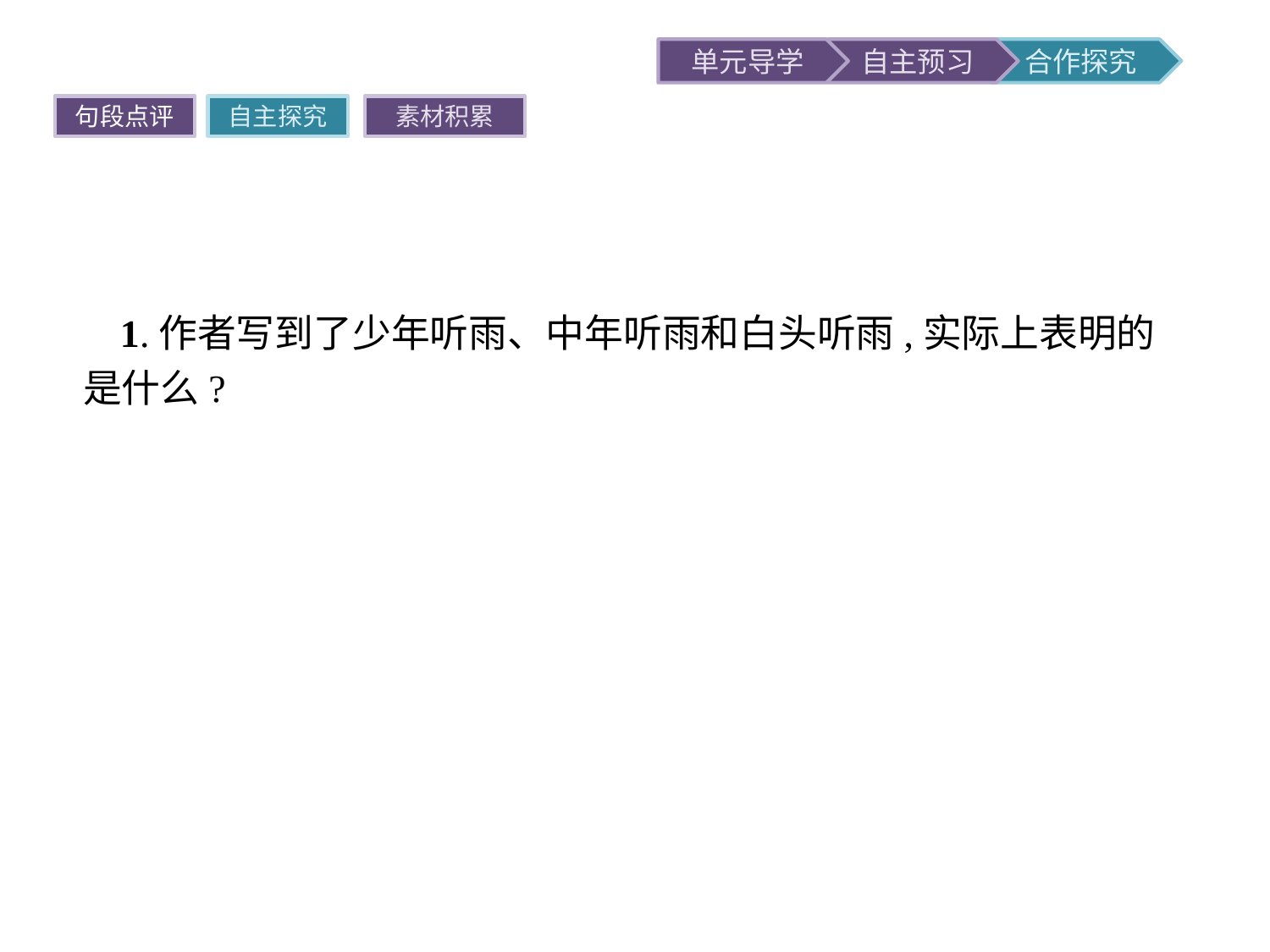

句段点评
自主探究
素材积累
1.作者写到了少年听雨、中年听雨和白头听雨,实际上表明的是什么?
提示其实作者听雨,何尝不是听人生呢。这三个阶段给人的感觉一定是不相同的。少年时候,年幼无知,在灯下听着雨声,听着故事,给人一种温馨的感觉;中年听雨,一个“客舟”表明了那种漂泊异乡的沧桑;老年听雨,在僧庐下,却想到了亡宋之痛,想到了祖国的分裂状态,心中多了一种浓浓的伤感。